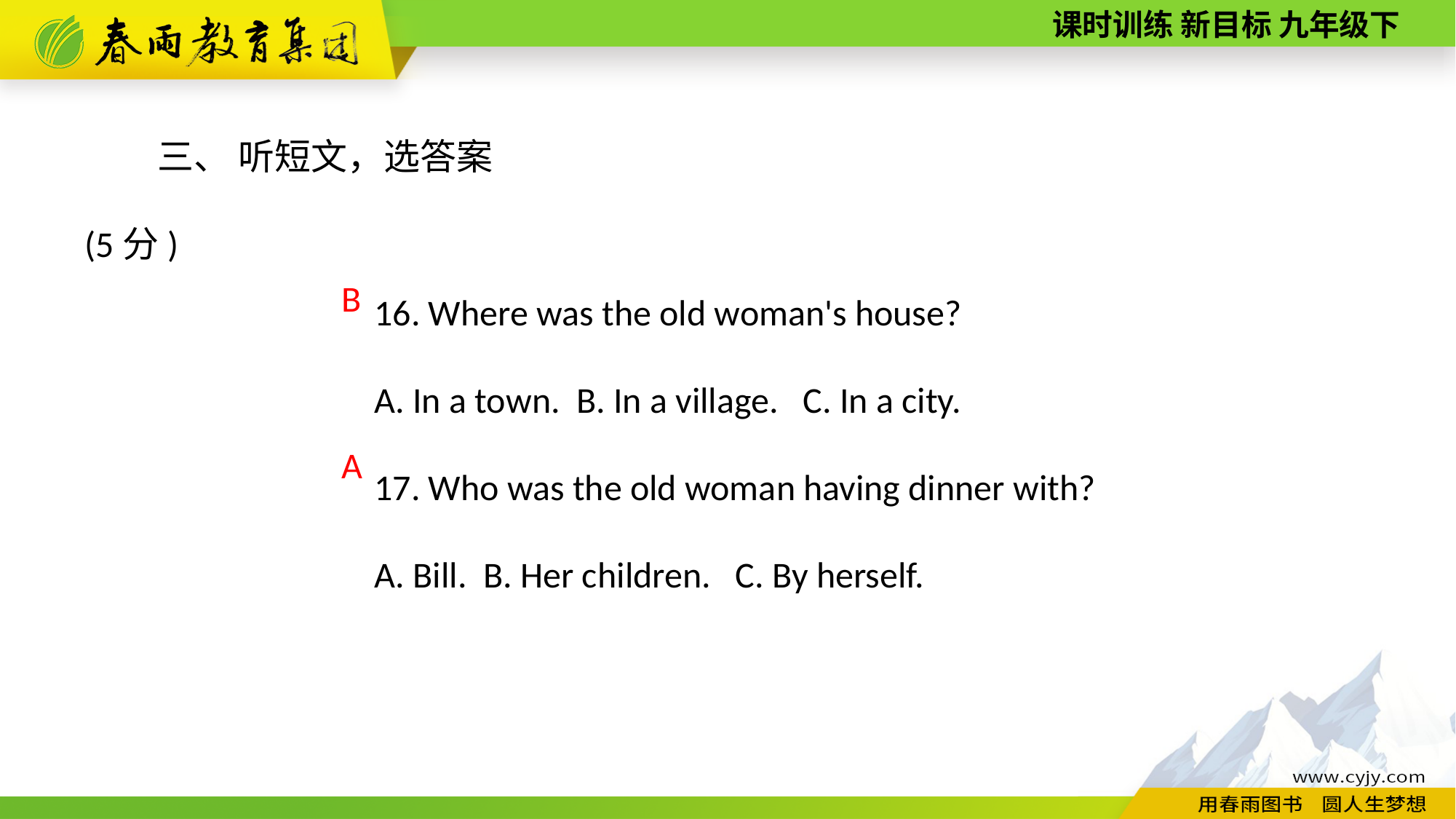

三、 听短文，选答案(5分)
16. Where was the old woman's house?
A. In a town.  B. In a village.   C. In a city.
17. Who was the old woman having dinner with?
A. Bill.  B. Her children.   C. By herself.
B
A